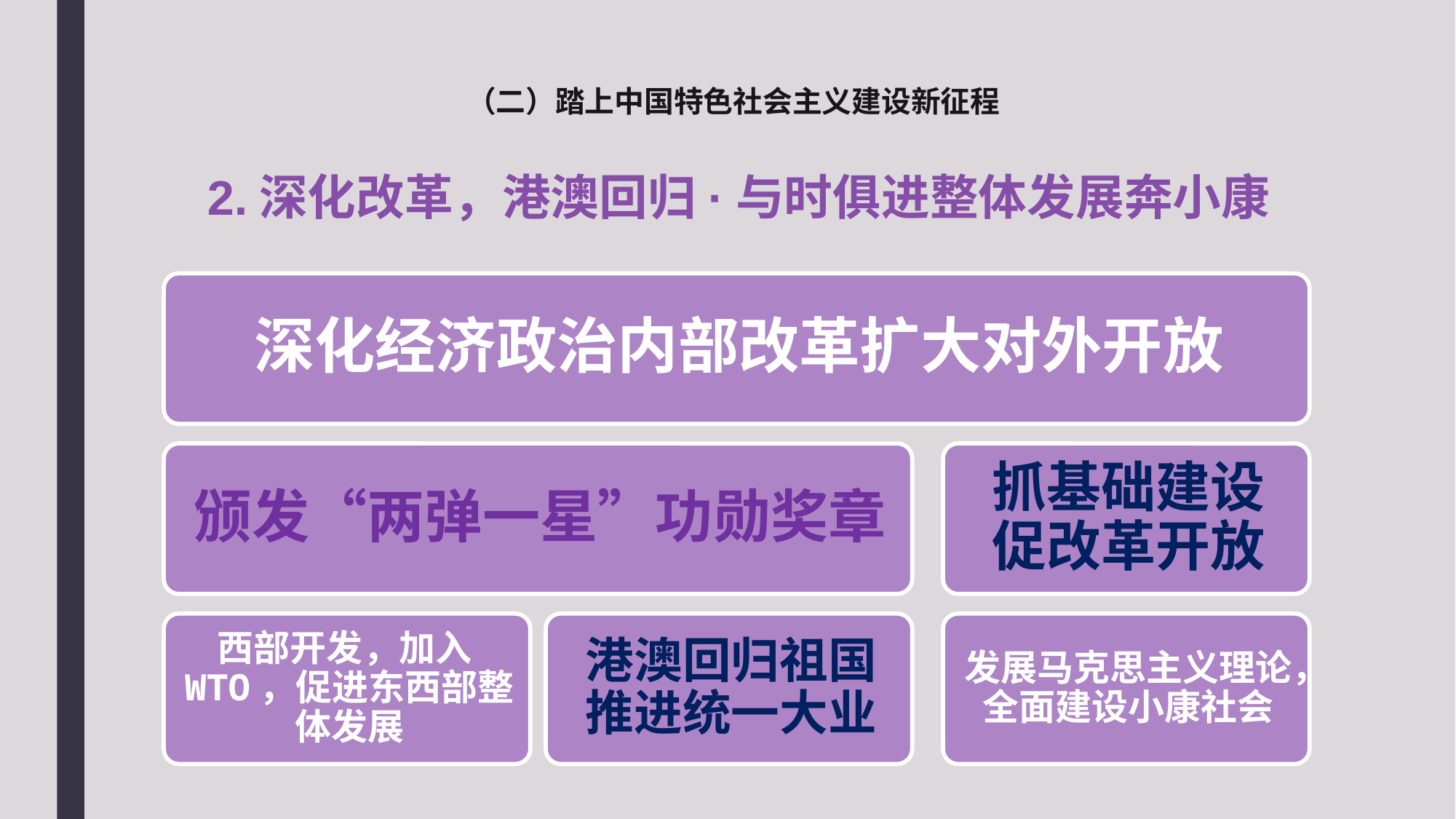

# （二）踏上中国特色社会主义建设新征程
2.深化改革，港澳回归·与时俱进整体发展奔小康
深化经济政治内部改革扩大对外开放
颁发“两弹一星”功勋奖章
西部开发，加入WTO，促进东西部整体发展
港澳回归祖国推进统一大业
抓基础建设促改革开放
发展马克思主义理论，全面建设小康社会